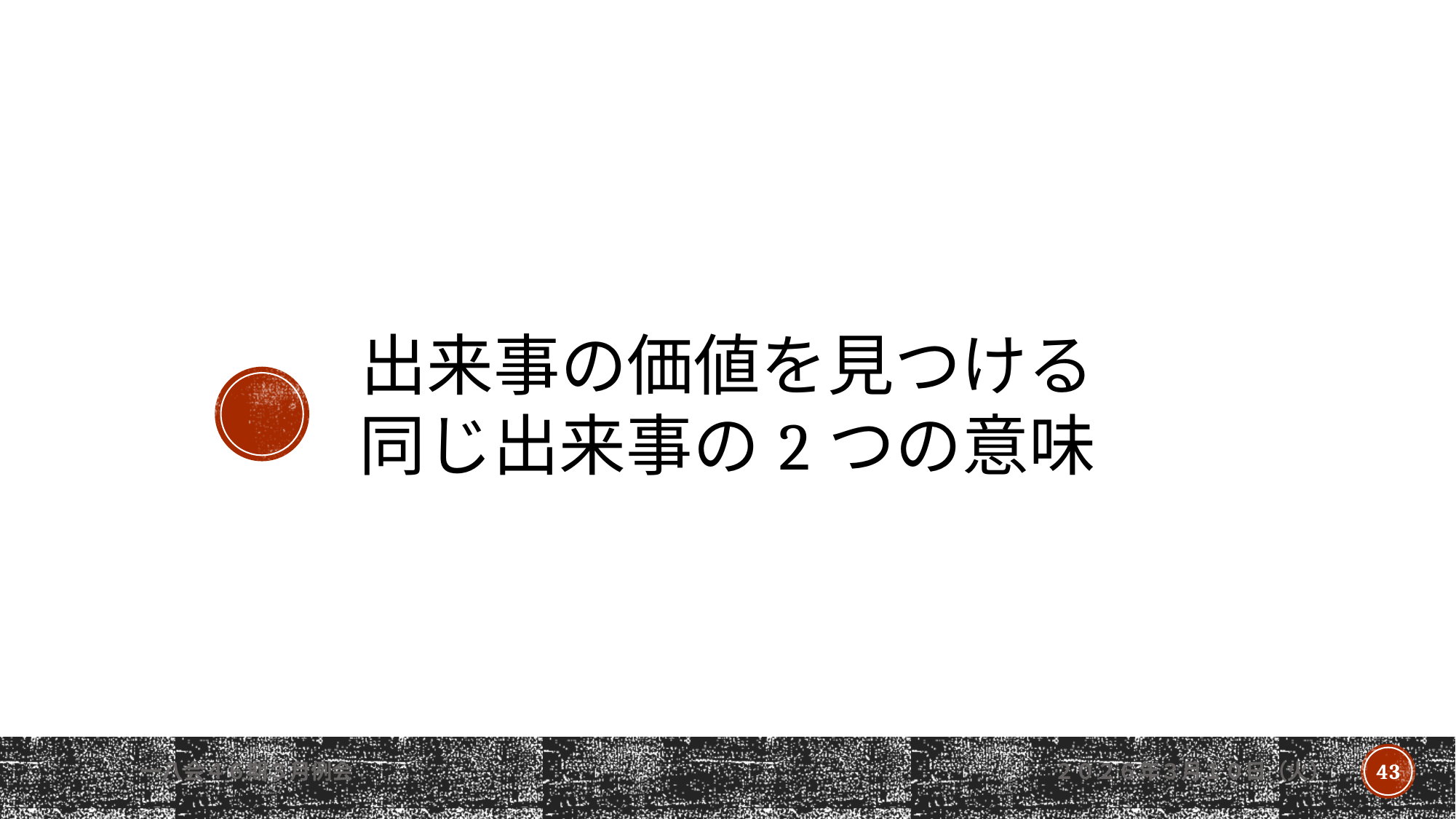

出来事の価値を見つける
同じ出来事の2つの意味

一八会４６期３月例会
２０２６年３月１０日（火）
43